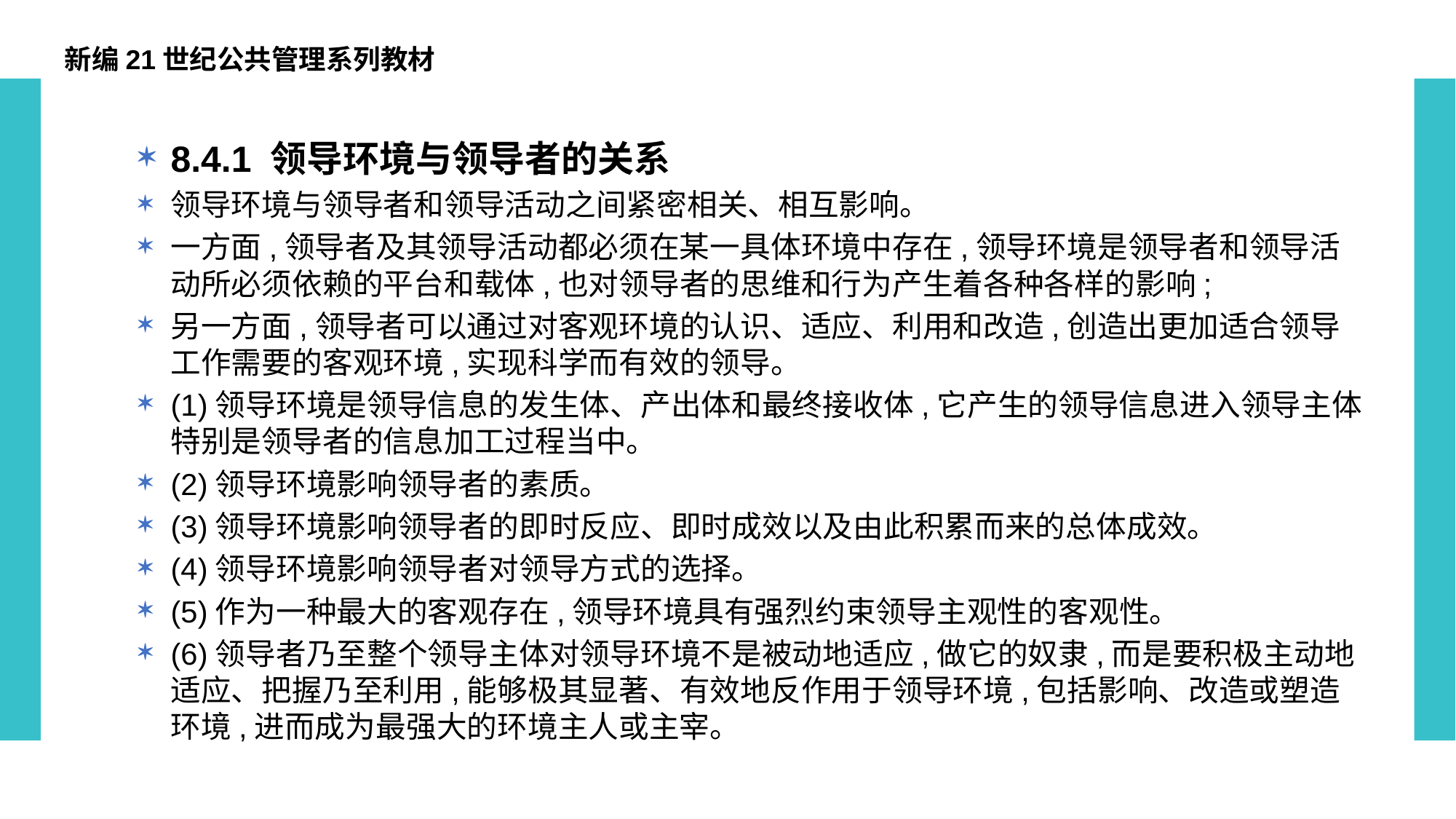

新编21世纪公共管理系列教材
8.4.1 领导环境与领导者的关系
领导环境与领导者和领导活动之间紧密相关、相互影响。
一方面,领导者及其领导活动都必须在某一具体环境中存在,领导环境是领导者和领导活动所必须依赖的平台和载体,也对领导者的思维和行为产生着各种各样的影响;
另一方面,领导者可以通过对客观环境的认识、适应、利用和改造,创造出更加适合领导工作需要的客观环境,实现科学而有效的领导。
(1)领导环境是领导信息的发生体、产出体和最终接收体,它产生的领导信息进入领导主体特别是领导者的信息加工过程当中。
(2)领导环境影响领导者的素质。
(3)领导环境影响领导者的即时反应、即时成效以及由此积累而来的总体成效。
(4)领导环境影响领导者对领导方式的选择。
(5)作为一种最大的客观存在,领导环境具有强烈约束领导主观性的客观性。
(6)领导者乃至整个领导主体对领导环境不是被动地适应,做它的奴隶,而是要积极主动地适应、把握乃至利用,能够极其显著、有效地反作用于领导环境,包括影响、改造或塑造环境,进而成为最强大的环境主人或主宰。